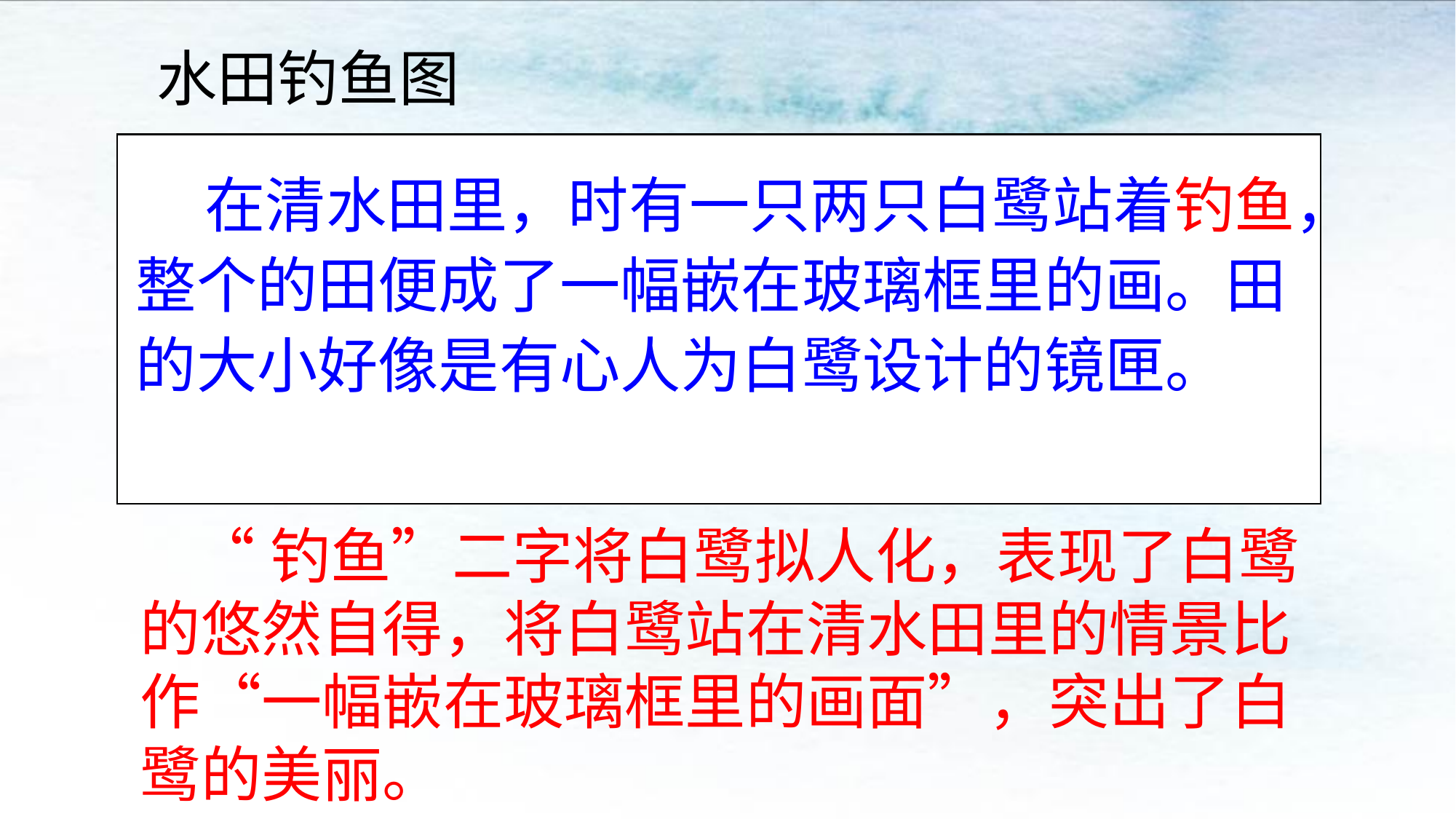

水田钓鱼图

    在清水田里，时有一只两只白鹭站着钓鱼，整个的田便成了一幅嵌在玻璃框里的画。田的大小好像是有心人为白鹭设计的镜匣。
    “钓鱼”二字将白鹭拟人化，表现了白鹭的悠然自得，将白鹭站在清水田里的情景比作“一幅嵌在玻璃框里的画面”，突出了白鹭的美丽。